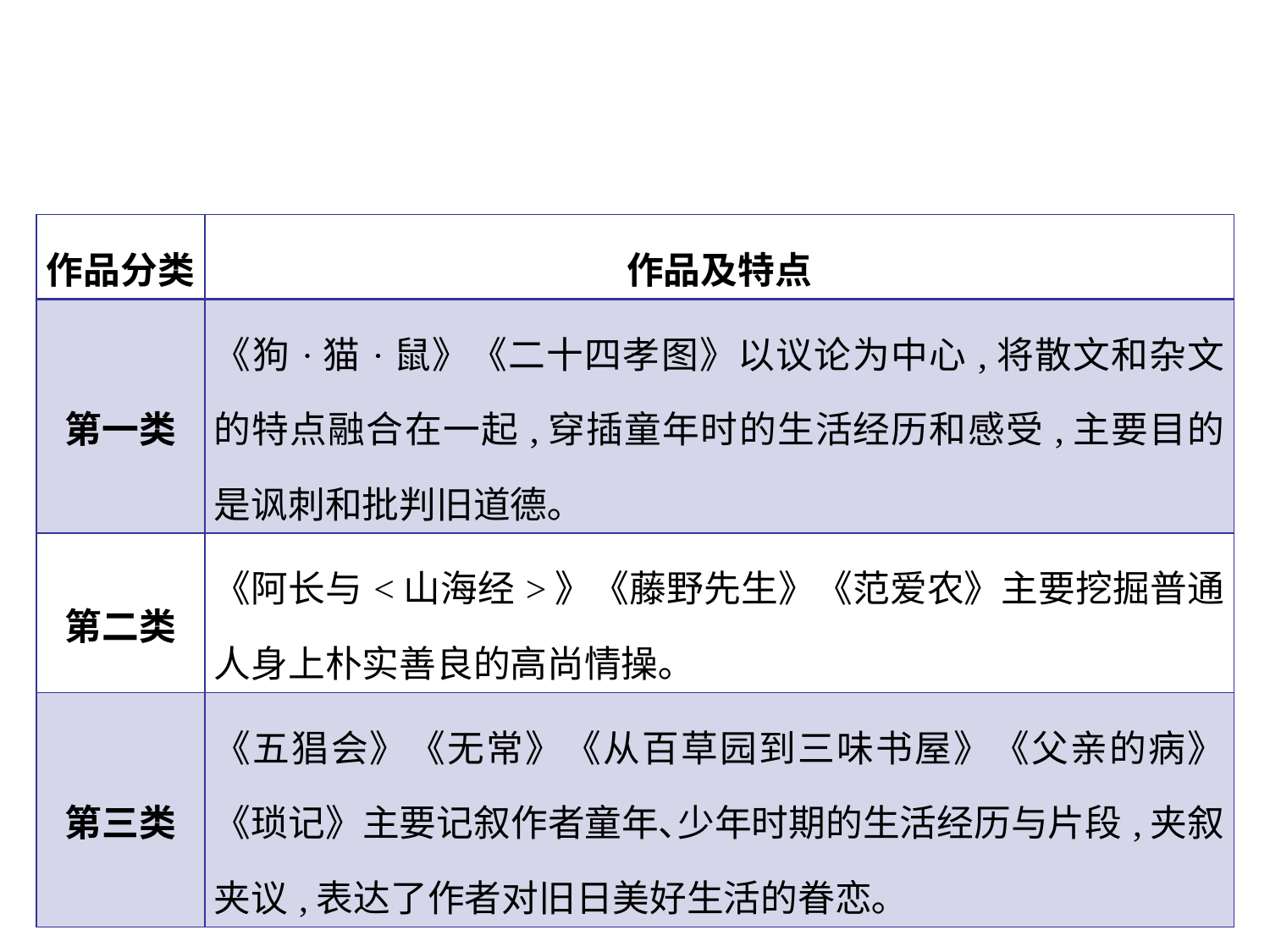

| 作品分类 | 作品及特点 |
| --- | --- |
| 第一类 | 《狗·猫·鼠》《二十四孝图》以议论为中心,将散文和杂文的特点融合在一起,穿插童年时的生活经历和感受,主要目的是讽刺和批判旧道德｡ |
| 第二类 | 《阿长与<山海经>》《藤野先生》《范爱农》主要挖掘普通人身上朴实善良的高尚情操｡ |
| 第三类 | 《五猖会》《无常》《从百草园到三味书屋》《父亲的病》《琐记》主要记叙作者童年､少年时期的生活经历与片段,夹叙夹议,表达了作者对旧日美好生活的眷恋｡ |